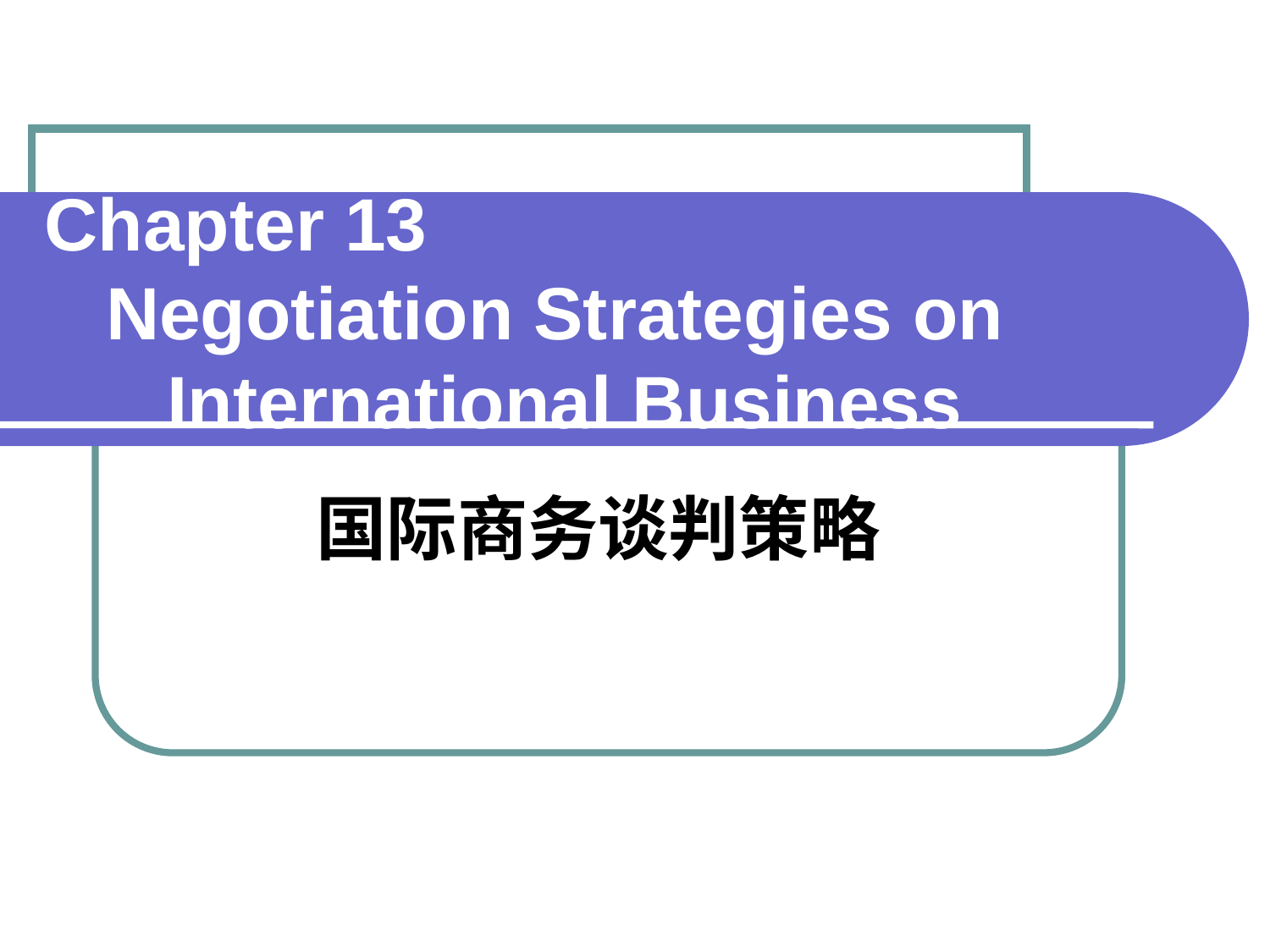

# Chapter 13 Negotiation Strategies on International Business
           国际商务谈判策略